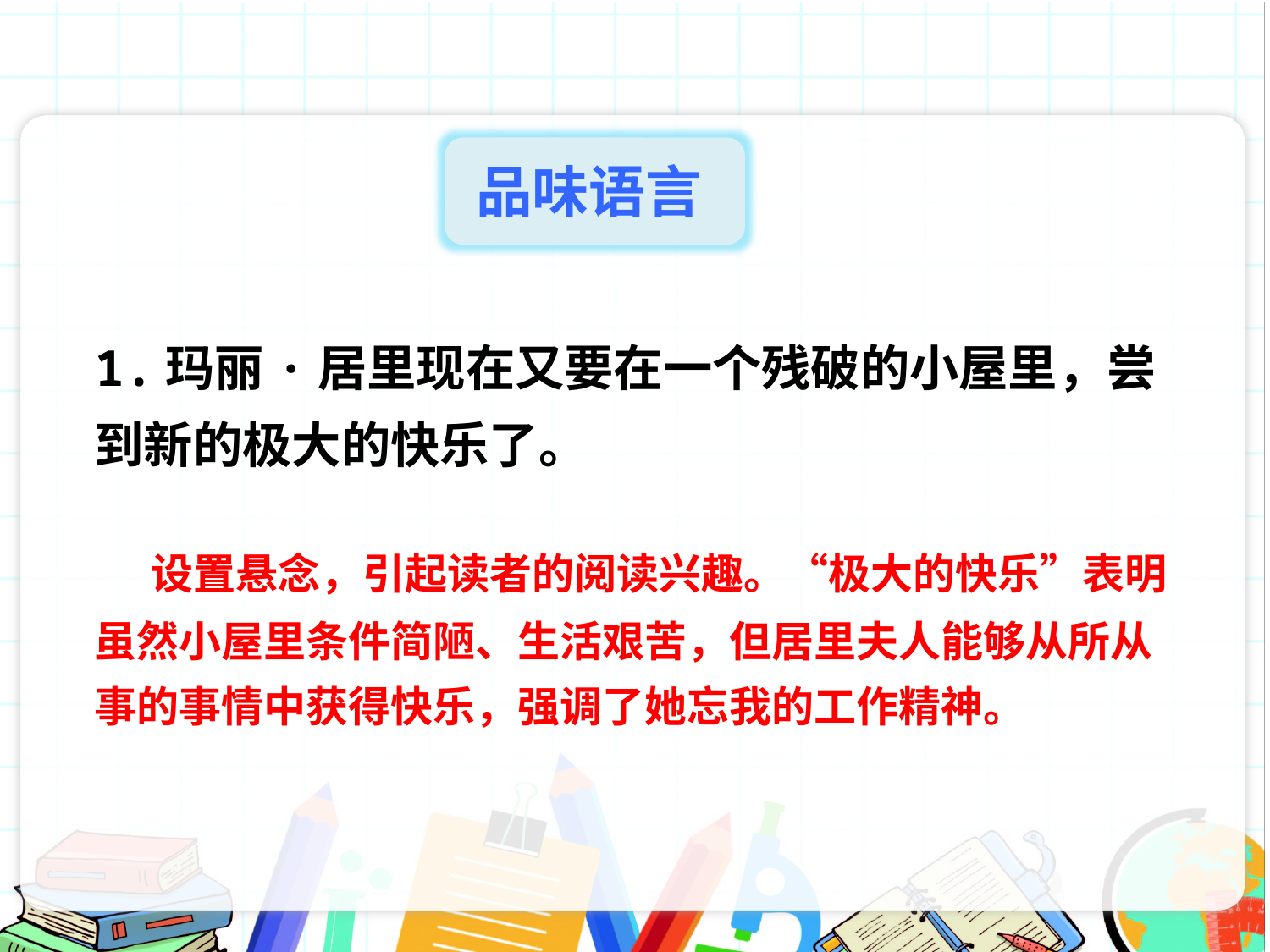

品味语言
1.玛丽·居里现在又要在一个残破的小屋里，尝到新的极大的快乐了。
    设置悬念，引起读者的阅读兴趣。“极大的快乐”表明虽然小屋里条件简陋、生活艰苦，但居里夫人能够从所从事的事情中获得快乐，强调了她忘我的工作精神。